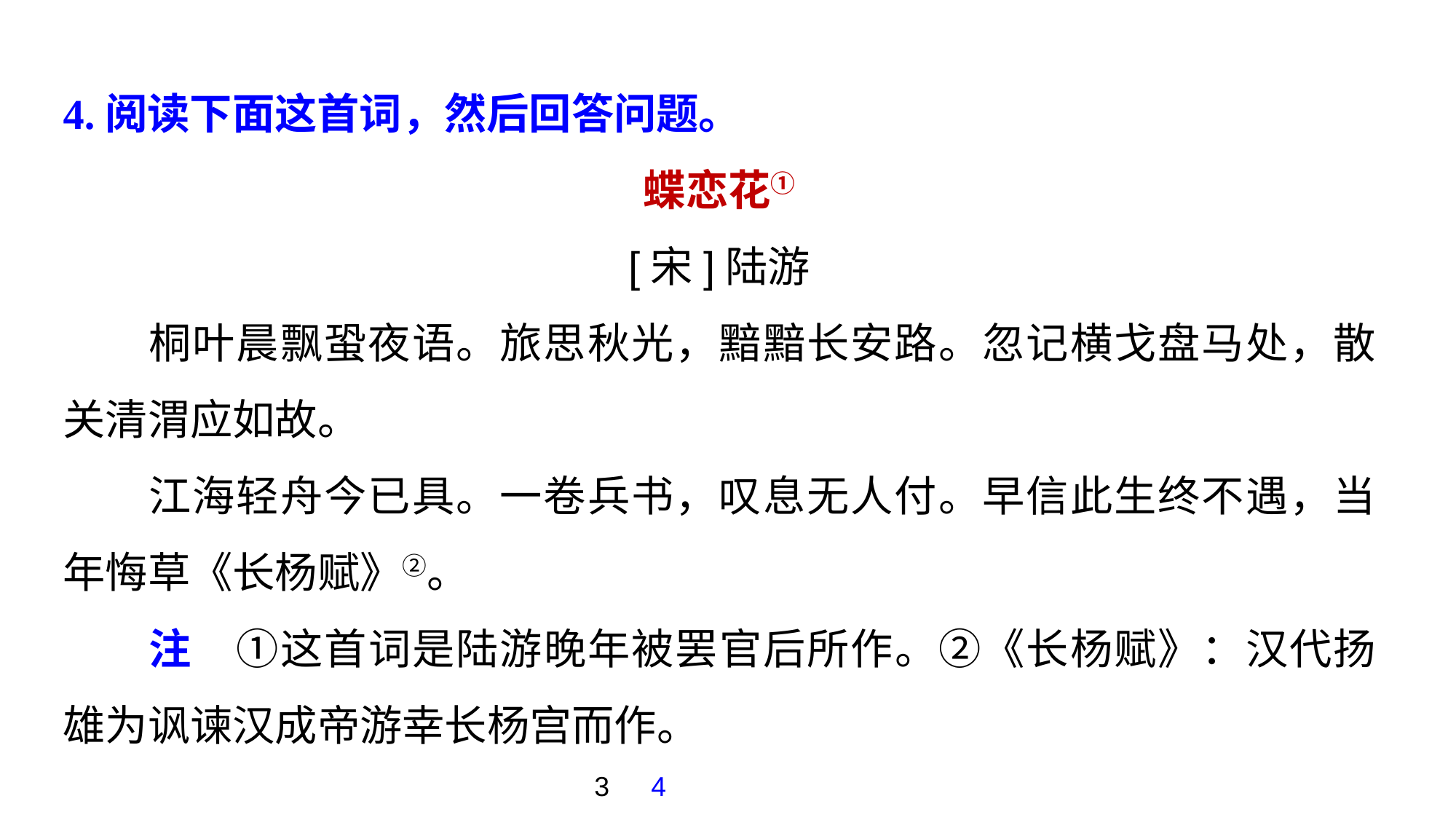

4.阅读下面这首词，然后回答问题。
蝶恋花①
[宋]陆游
桐叶晨飘蛩夜语。旅思秋光，黯黯长安路。忽记横戈盘马处，散关清渭应如故。
江海轻舟今已具。一卷兵书，叹息无人付。早信此生终不遇，当年悔草《长杨赋》②。
注　①这首词是陆游晚年被罢官后所作。②《长杨赋》：汉代扬雄为讽谏汉成帝游幸长杨宫而作。
3
4